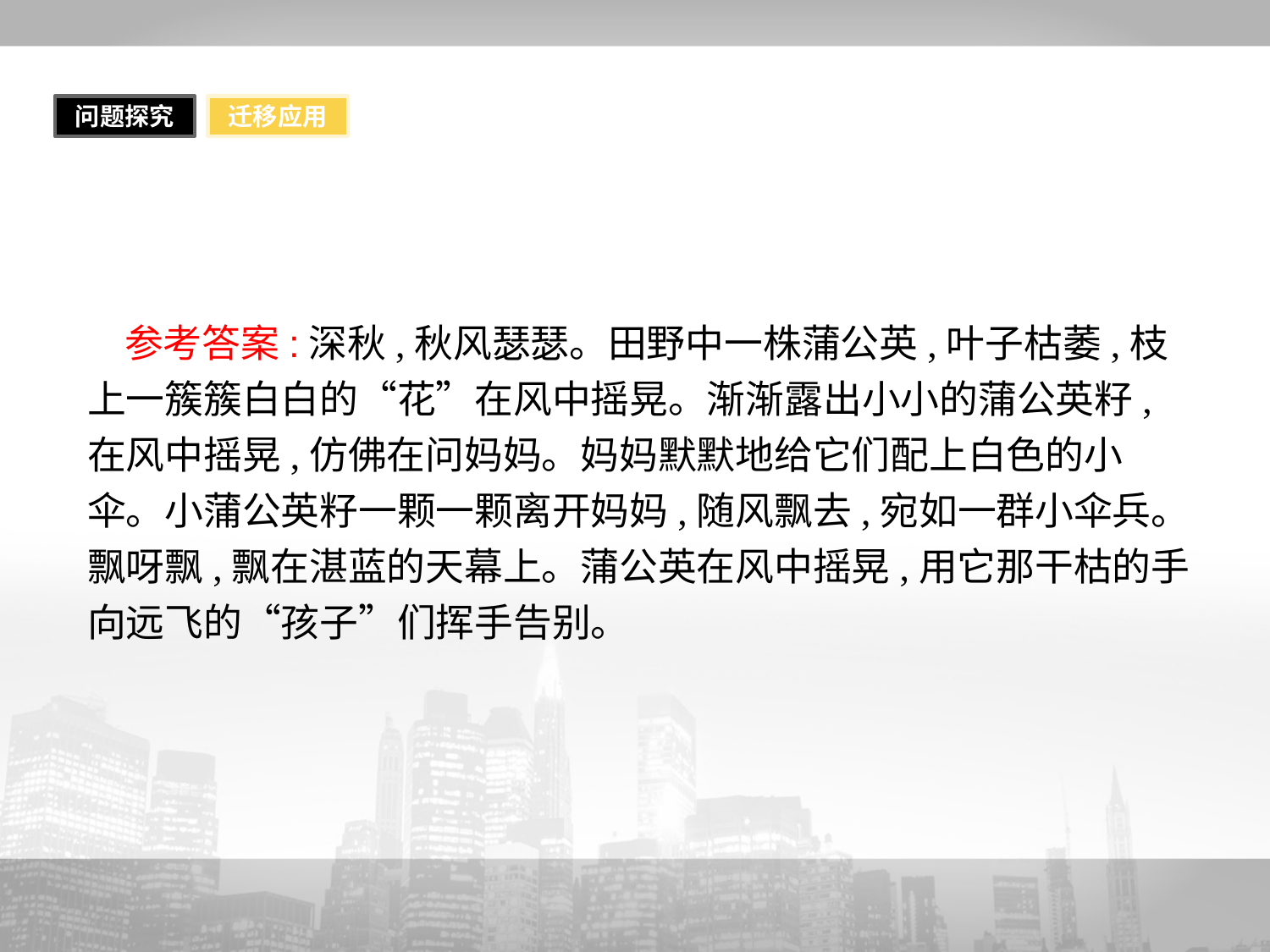

问题探究
迁移应用
参考答案:深秋,秋风瑟瑟。田野中一株蒲公英,叶子枯萎,枝上一簇簇白白的“花”在风中摇晃。渐渐露出小小的蒲公英籽,在风中摇晃,仿佛在问妈妈。妈妈默默地给它们配上白色的小伞。小蒲公英籽一颗一颗离开妈妈,随风飘去,宛如一群小伞兵。飘呀飘,飘在湛蓝的天幕上。蒲公英在风中摇晃,用它那干枯的手向远飞的“孩子”们挥手告别。